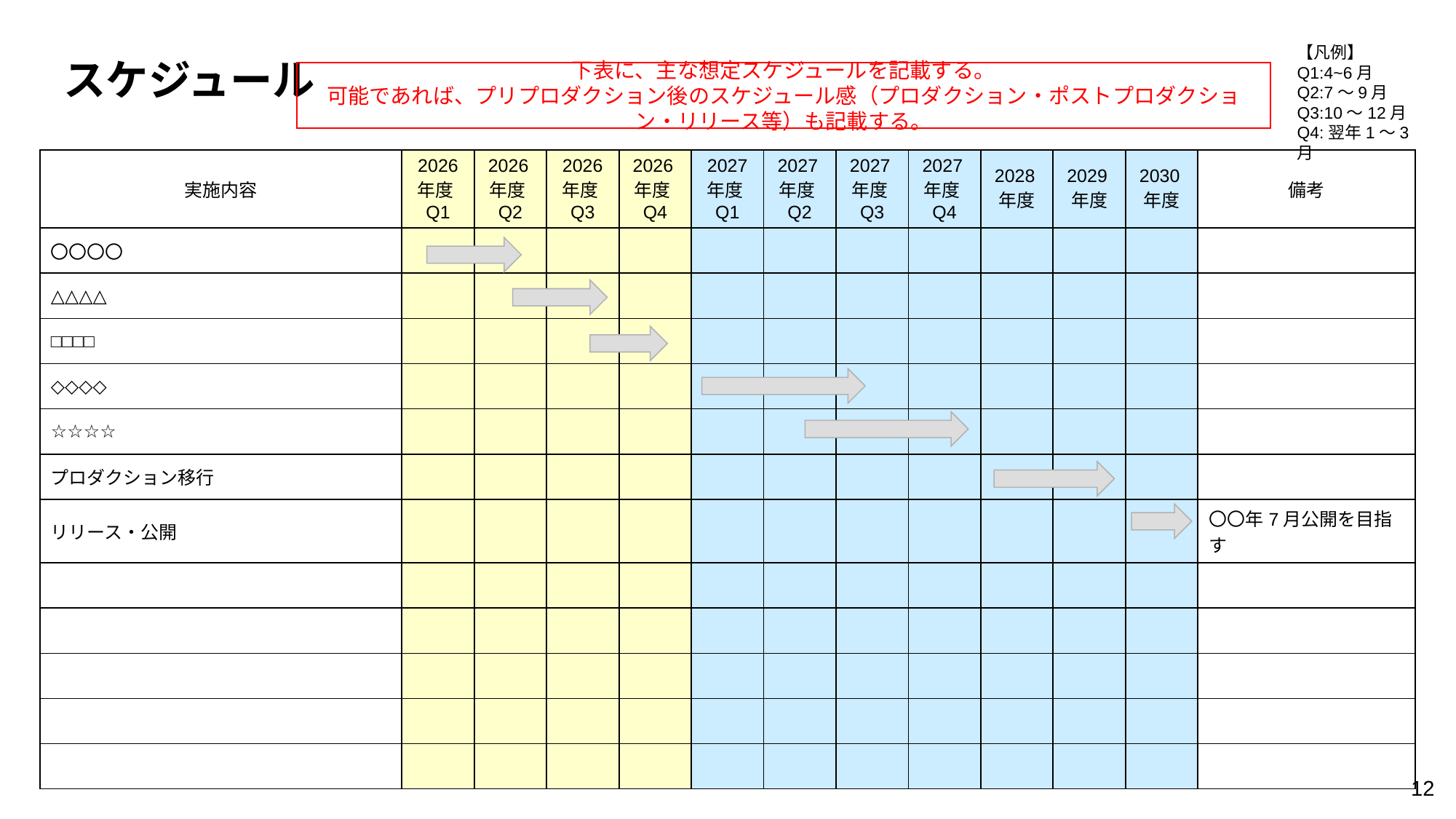

【凡例】
Q1:4~6月
Q2:7～9月
Q3:10～12月
Q4:翌年1～3月
# スケジュール
下表に、主な想定スケジュールを記載する。
可能であれば、プリプロダクション後のスケジュール感（プロダクション・ポストプロダクション・リリース等）も記載する。
| 実施内容 | 2026 年度Q1 | 2026年度Q2 | 2026 年度Q3 | 2026年度Q4 | 2027 年度Q1 | 2027年度Q2 | 2027年度Q3 | 2027年度Q4 | 2028年度 | 2029年度 | 2030年度 | 備考 |
| --- | --- | --- | --- | --- | --- | --- | --- | --- | --- | --- | --- | --- |
| 〇〇〇〇 |  |  |  |  |  |  |  |  |  |  |  |  |
| △△△△ |  |  |  |  |  |  |  |  |  |  |  |  |
| □□□□ |  |  |  |  |  |  |  |  |  |  |  |  |
| ◇◇◇◇ |  |  |  |  |  |  |  |  |  |  |  |  |
| ☆☆☆☆ |  |  |  |  |  |  |  |  |  |  |  |  |
| プロダクション移行 |  |  |  |  |  |  |  |  |  |  |  |  |
| リリース・公開 |  |  |  |  |  |  |  |  |  |  |  | 〇〇年7月公開を目指す |
|  |  |  |  |  |  |  |  |  |  |  |  |  |
|  |  |  |  |  |  |  |  |  |  |  |  |  |
|  |  |  |  |  |  |  |  |  |  |  |  |  |
|  |  |  |  |  |  |  |  |  |  |  |  |  |
|  |  |  |  |  |  |  |  |  |  |  |  |  |

12